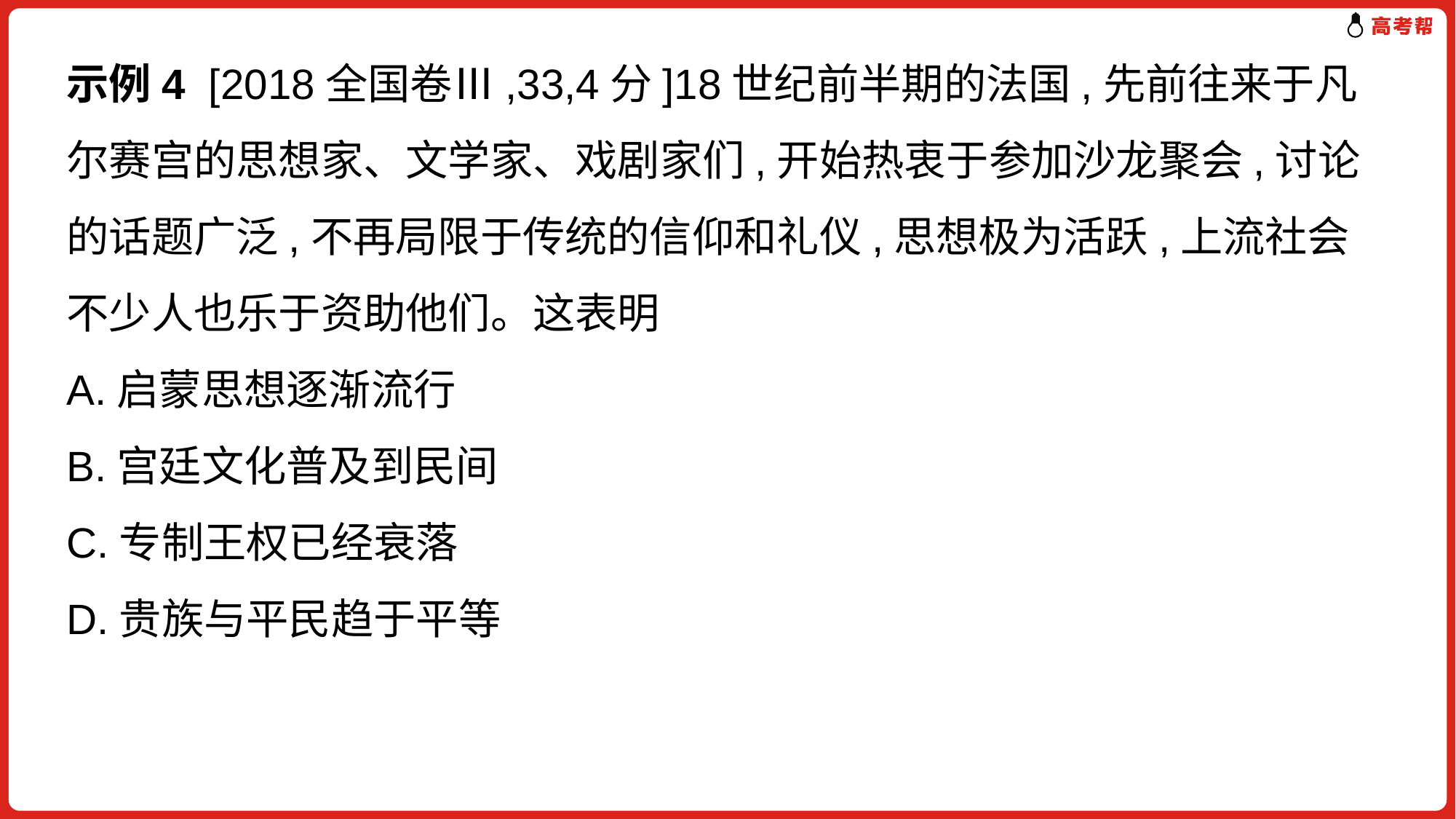

示例4  [2018全国卷Ⅲ,33,4分]18世纪前半期的法国,先前往来于凡尔赛宫的思想家、文学家、戏剧家们,开始热衷于参加沙龙聚会,讨论的话题广泛,不再局限于传统的信仰和礼仪,思想极为活跃,上流社会不少人也乐于资助他们。这表明
A.启蒙思想逐渐流行
B.宫廷文化普及到民间
C.专制王权已经衰落
D.贵族与平民趋于平等